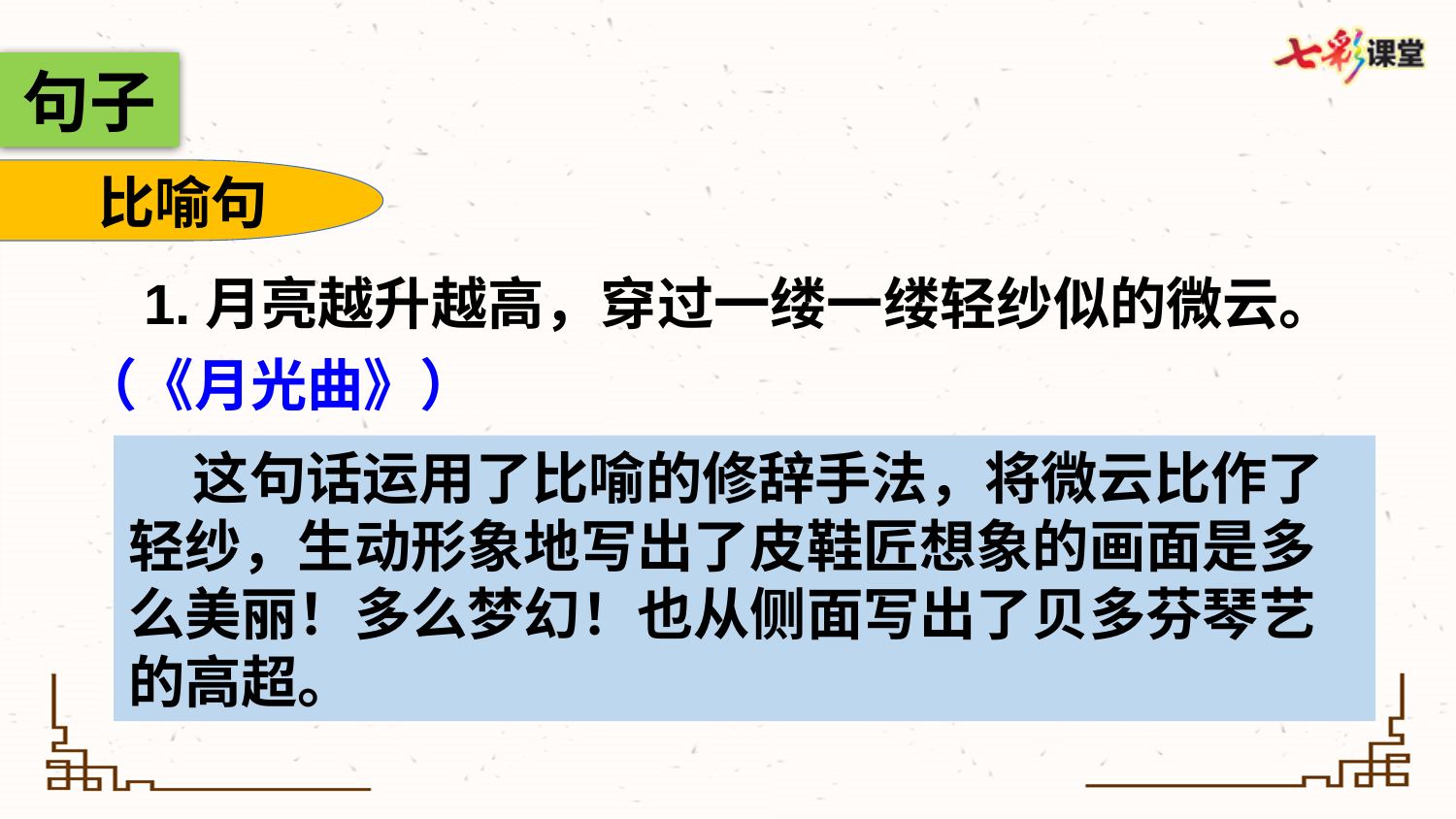

句子

比喻句
    1.月亮越升越高，穿过一缕一缕轻纱似的微云。（《月光曲》）
    这句话运用了比喻的修辞手法，将微云比作了轻纱，生动形象地写出了皮鞋匠想象的画面是多么美丽！多么梦幻！也从侧面写出了贝多芬琴艺的高超。